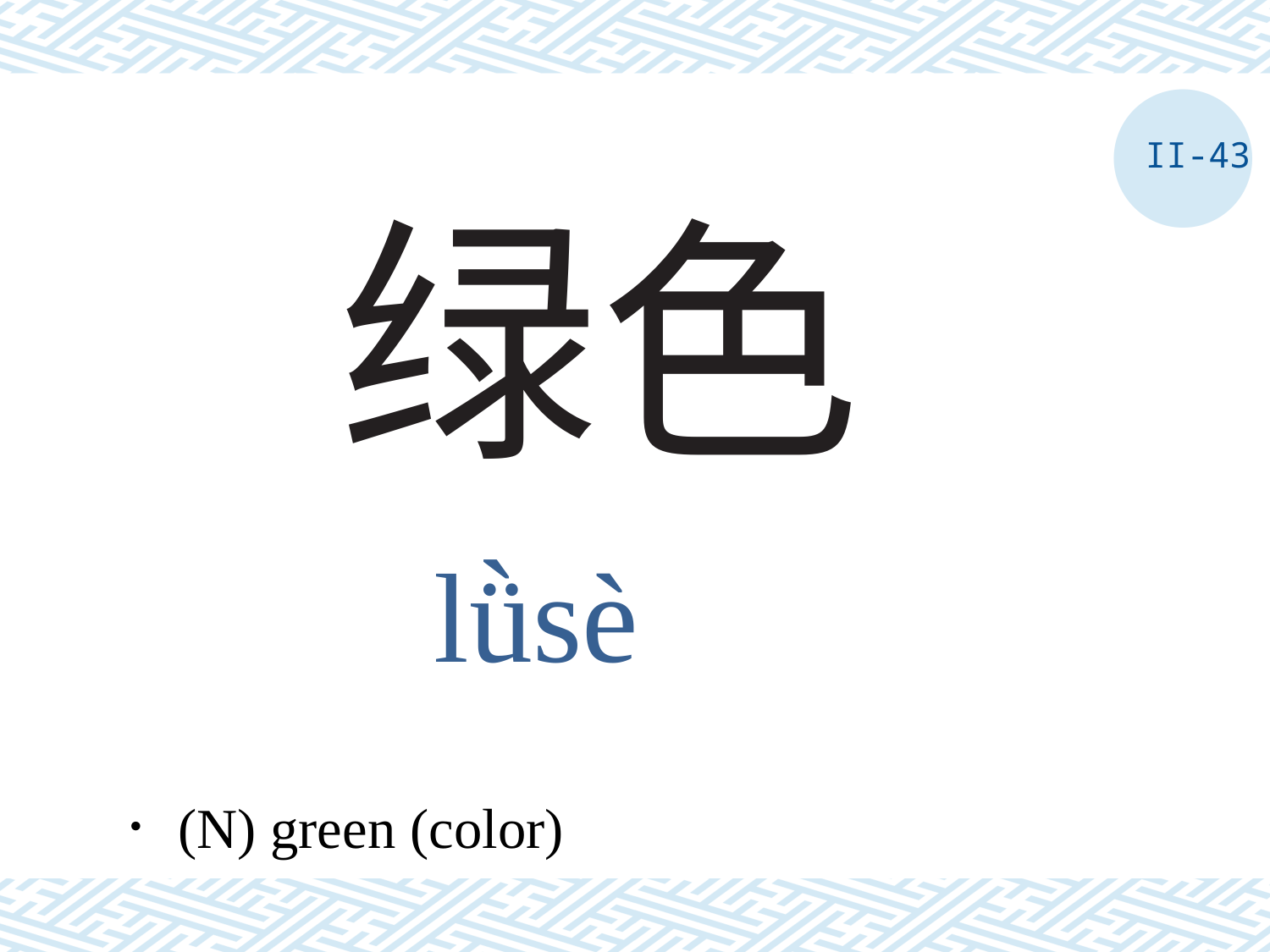

II-43

# 绿色
lǜsè
．(N) green (color)